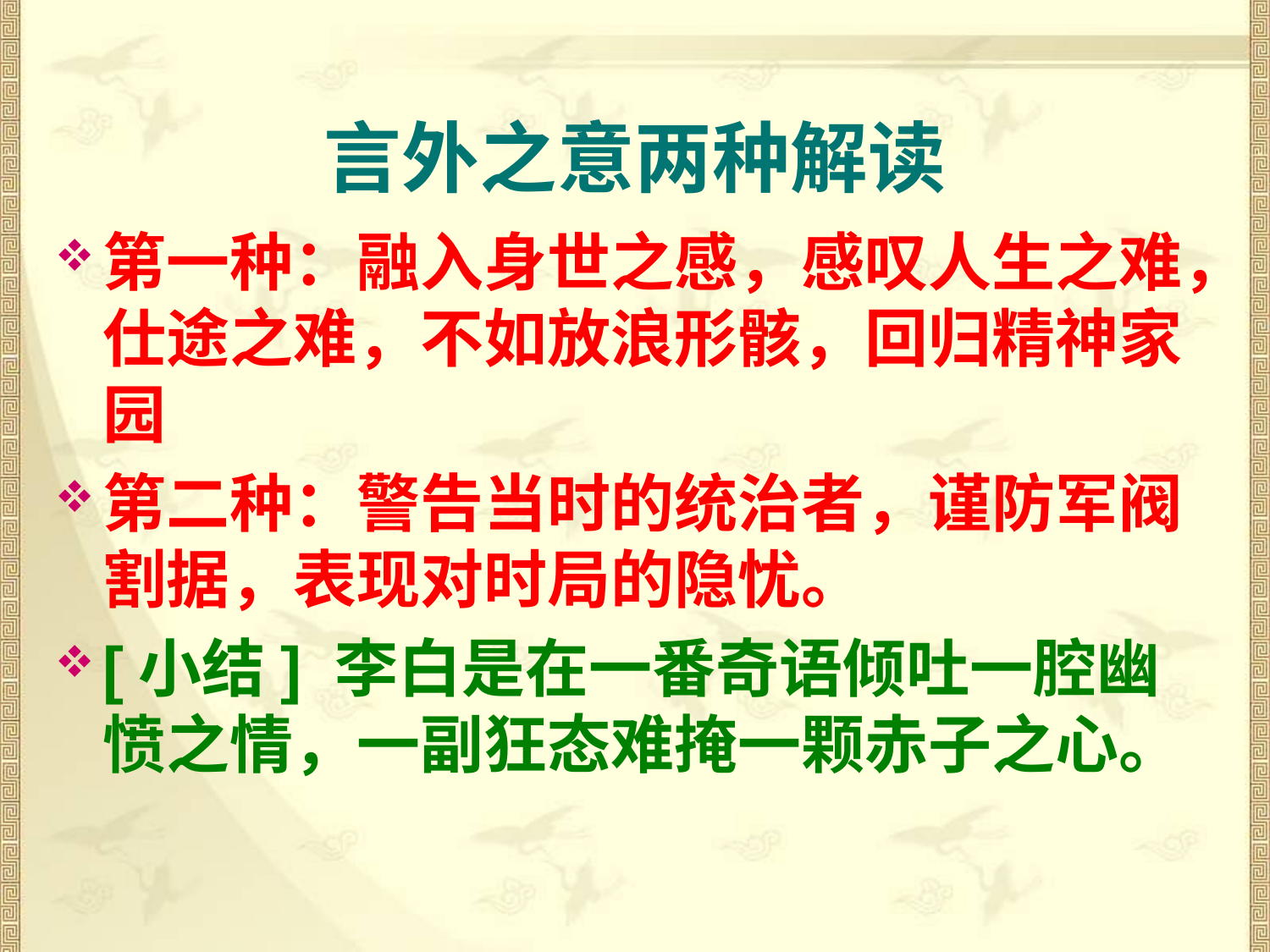

# 言外之意两种解读
第一种：融入身世之感，感叹人生之难，仕途之难，不如放浪形骸，回归精神家园
第二种：警告当时的统治者，谨防军阀割据，表现对时局的隐忧。
[小结] 李白是在一番奇语倾吐一腔幽愤之情，一副狂态难掩一颗赤子之心。